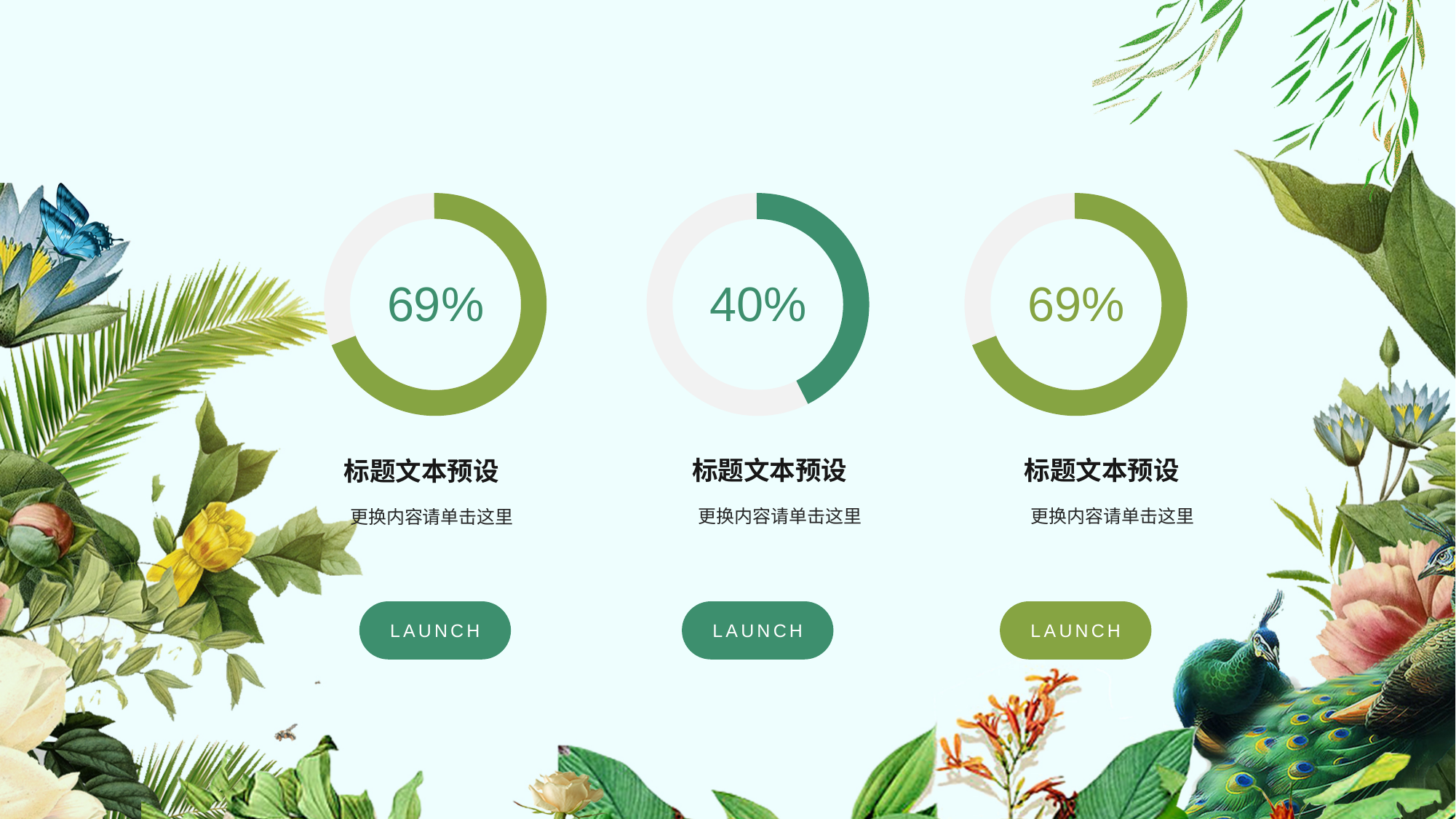

69%
40%
69%
标题文本预设
标题文本预设
标题文本预设
更换内容请单击这里
更换内容请单击这里
更换内容请单击这里
LAUNCH
LAUNCH
LAUNCH